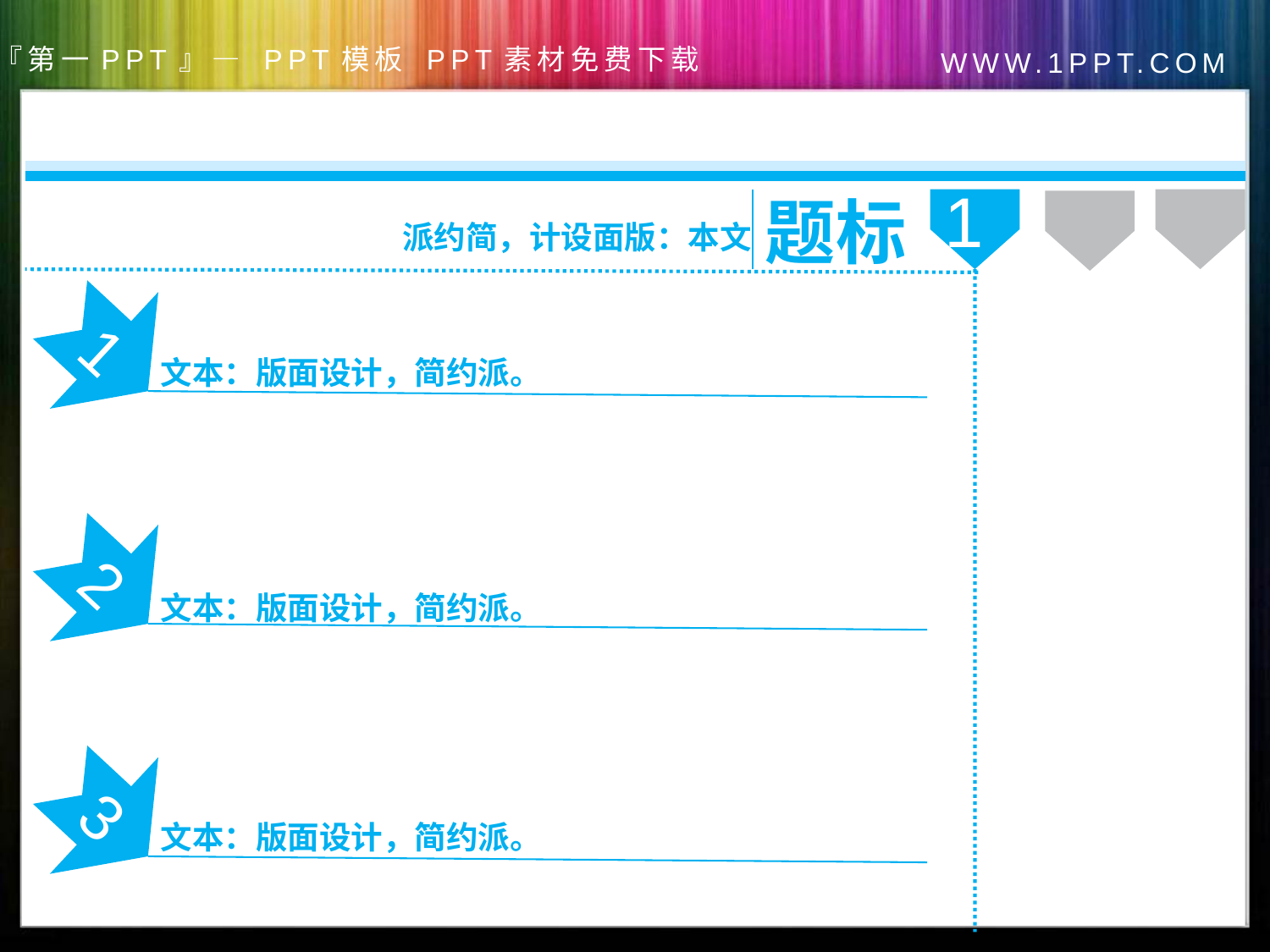

1

题标

派约简，计设面版：本文
1
文本：版面设计，简约派。

2
文本：版面设计，简约派。

3
文本：版面设计，简约派。